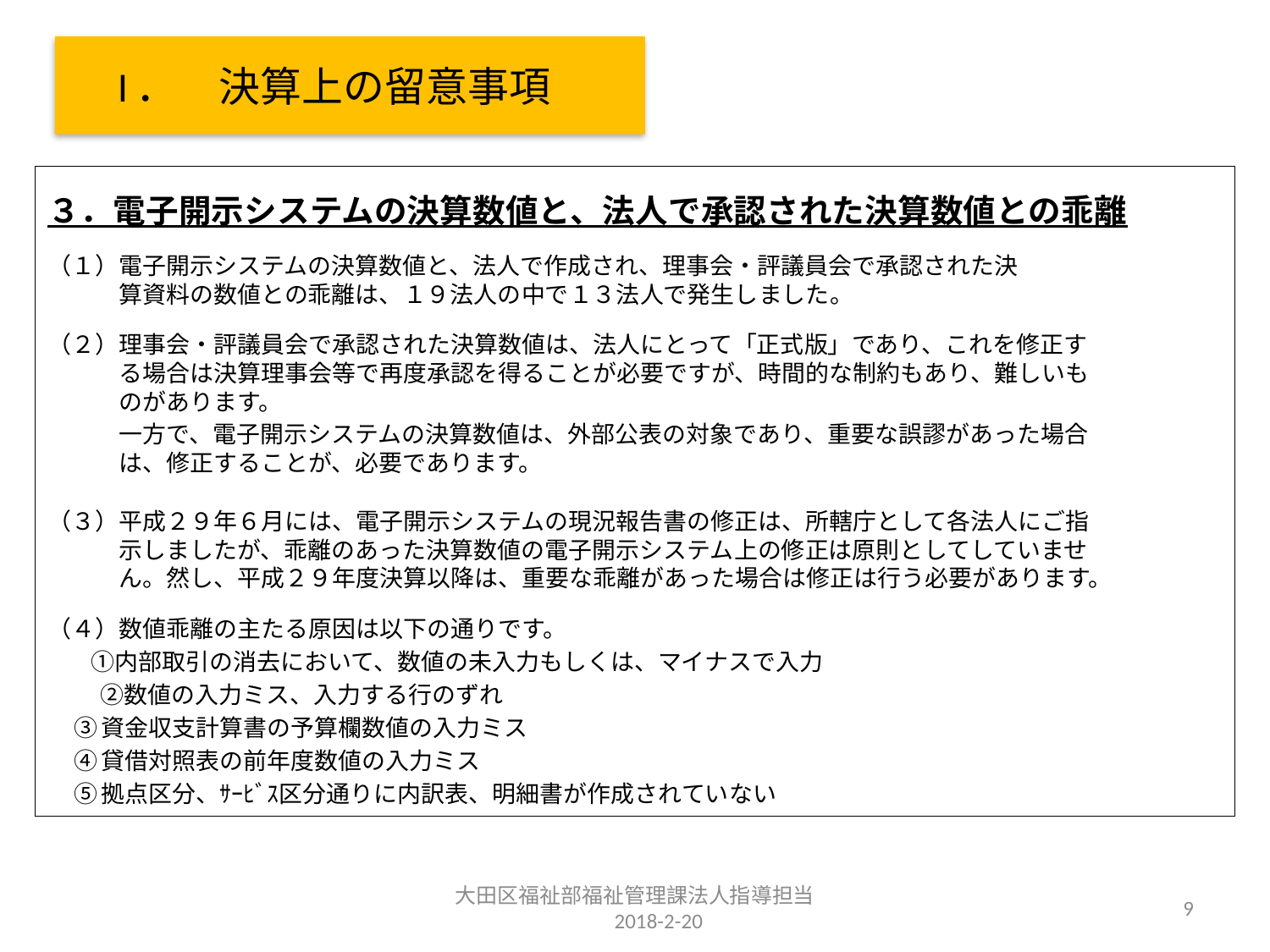

# I．　決算上の留意事項

３．電子開示システムの決算数値と、法人で承認された決算数値との乖離

（１）電子開示システムの決算数値と、法人で作成され、理事会・評議員会で承認された決
　　　算資料の数値との乖離は、１９法人の中で１３法人で発生しました。

（２）理事会・評議員会で承認された決算数値は、法人にとって「正式版」であり、これを修正す
　　　る場合は決算理事会等で再度承認を得ることが必要ですが、時間的な制約もあり、難しいも　
　　　のがあります。
　　　一方で、電子開示システムの決算数値は、外部公表の対象であり、重要な誤謬があった場合
　　　は、修正することが、必要であります。
（３）平成２９年６月には、電子開示システムの現況報告書の修正は、所轄庁として各法人にご指
　　　示しましたが、乖離のあった決算数値の電子開示システム上の修正は原則としてしていませ
　　　ん。然し、平成２９年度決算以降は、重要な乖離があった場合は修正は行う必要があります。

（４）数値乖離の主たる原因は以下の通りです。
   　①内部取引の消去において、数値の未入力もしくは、マイナスで入力
　　 ②数値の入力ミス、入力する行のずれ
     ③資金収支計算書の予算欄数値の入力ミス
     ④貸借対照表の前年度数値の入力ミス
     ⑤拠点区分、ｻｰﾋﾞｽ区分通りに内訳表、明細書が作成されていない
大田区福祉部福祉管理課法人指導担当　　2018-2-20
9